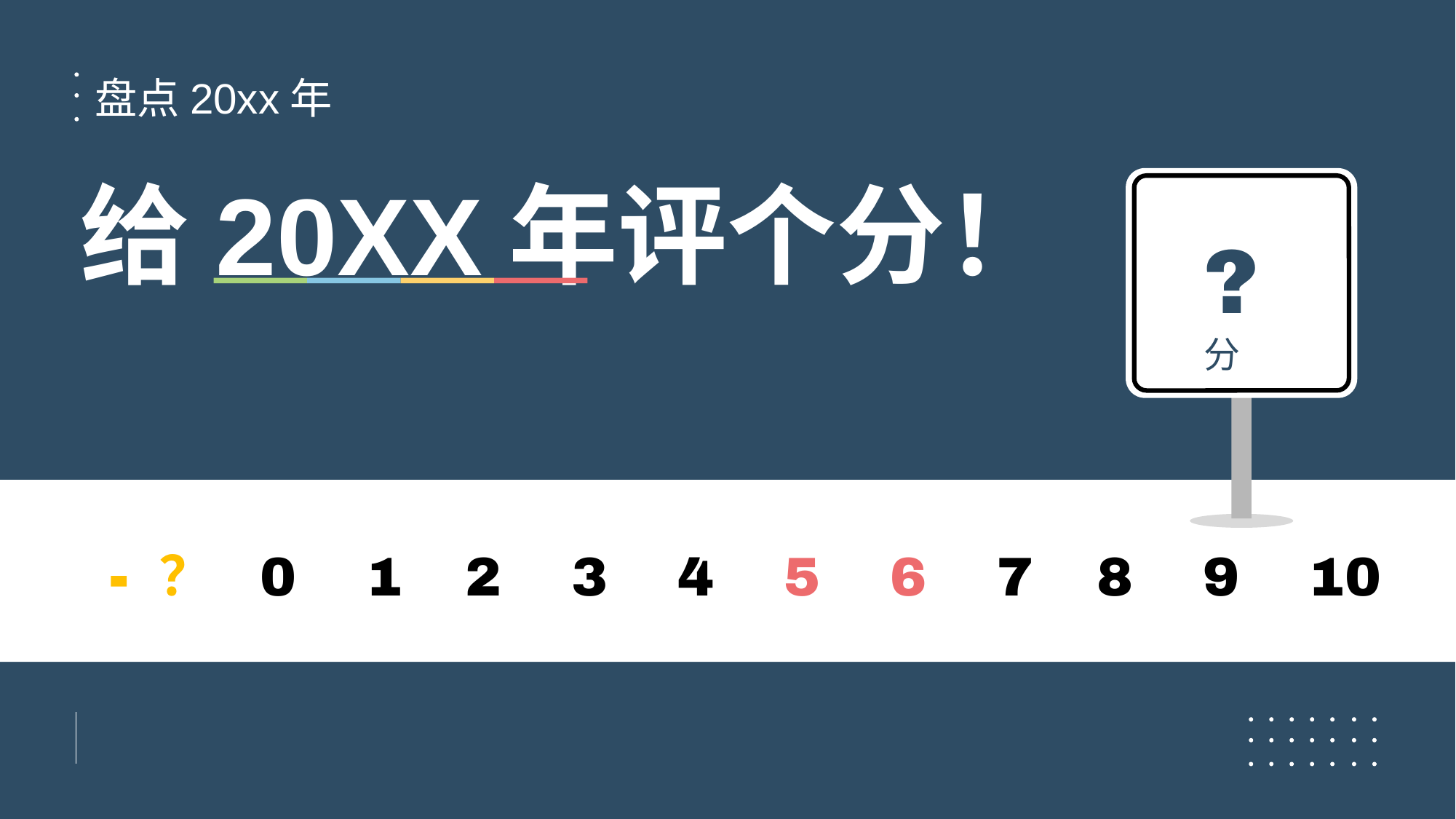

盘点20xx年
给20XX年评个分！

?分

- ？
0
1
2
3
4
5
6
7
8
9
10